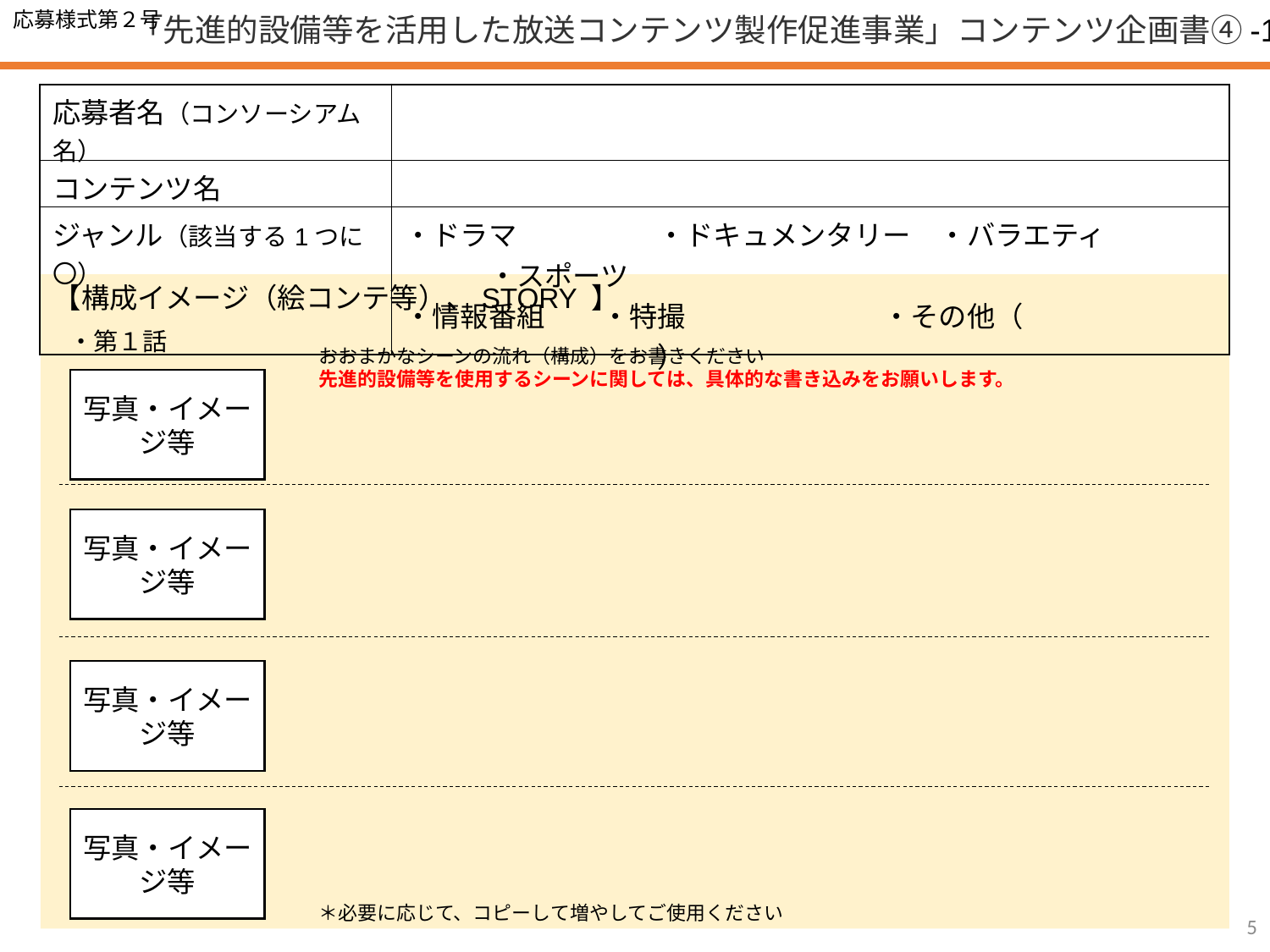

応募様式第２号
「先進的設備等を活用した放送コンテンツ製作促進事業」コンテンツ企画書④-1
| 応募者名（コンソーシアム名） |  |
| --- | --- |
| コンテンツ名 |  |
| ジャンル（該当する1つに〇） | ・ドラマ　　　　　・ドキュメンタリー　・バラエティ　　　　　　・スポーツ　 ・情報番組　　・特撮　　　　　　　・その他（　　　　　　　　　　　　　　　） |
【構成イメージ（絵コンテ等）、STORY 】

・第１話
おおまかなシーンの流れ（構成）をお書きください
先進的設備等を使用するシーンに関しては、具体的な書き込みをお願いします。
写真・イメージ等
写真・イメージ等
写真・イメージ等
写真・イメージ等
＊必要に応じて、コピーして増やしてご使用ください
5